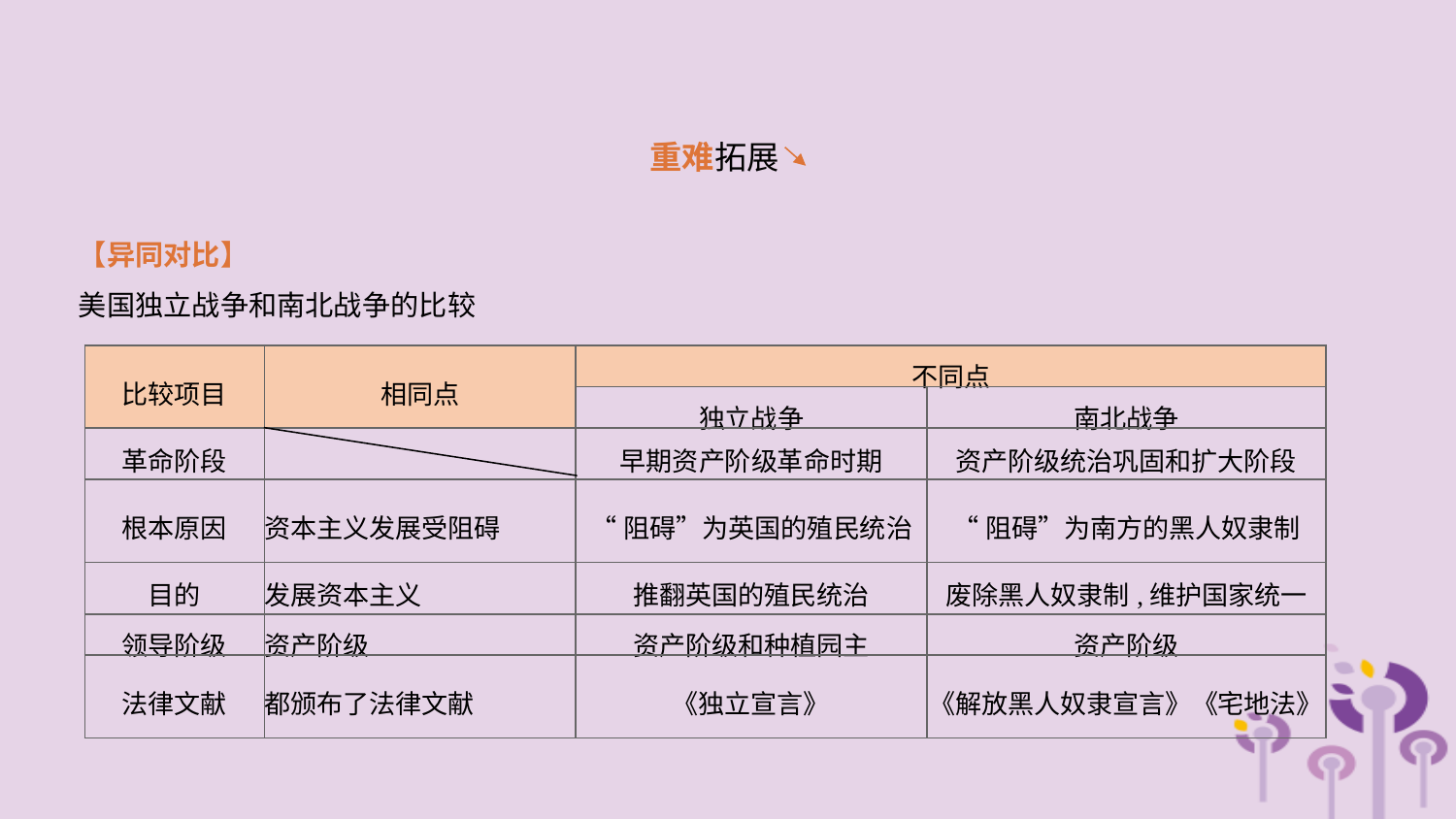

重难拓展
【异同对比】
美国独立战争和南北战争的比较
| 比较项目 | 相同点 | 不同点 |  |
| --- | --- | --- | --- |
|  |  | 独立战争 | 南北战争 |
| 革命阶段 |  | 早期资产阶级革命时期 | 资产阶级统治巩固和扩大阶段 |
| 根本原因 | 资本主义发展受阻碍 | “阻碍”为英国的殖民统治 | “阻碍”为南方的黑人奴隶制 |
| 目的 | 发展资本主义 | 推翻英国的殖民统治 | 废除黑人奴隶制,维护国家统一 |
| 领导阶级 | 资产阶级 | 资产阶级和种植园主 | 资产阶级 |
| 法律文献 | 都颁布了法律文献 | 《独立宣言》 | 《解放黑人奴隶宣言》《宅地法》 |